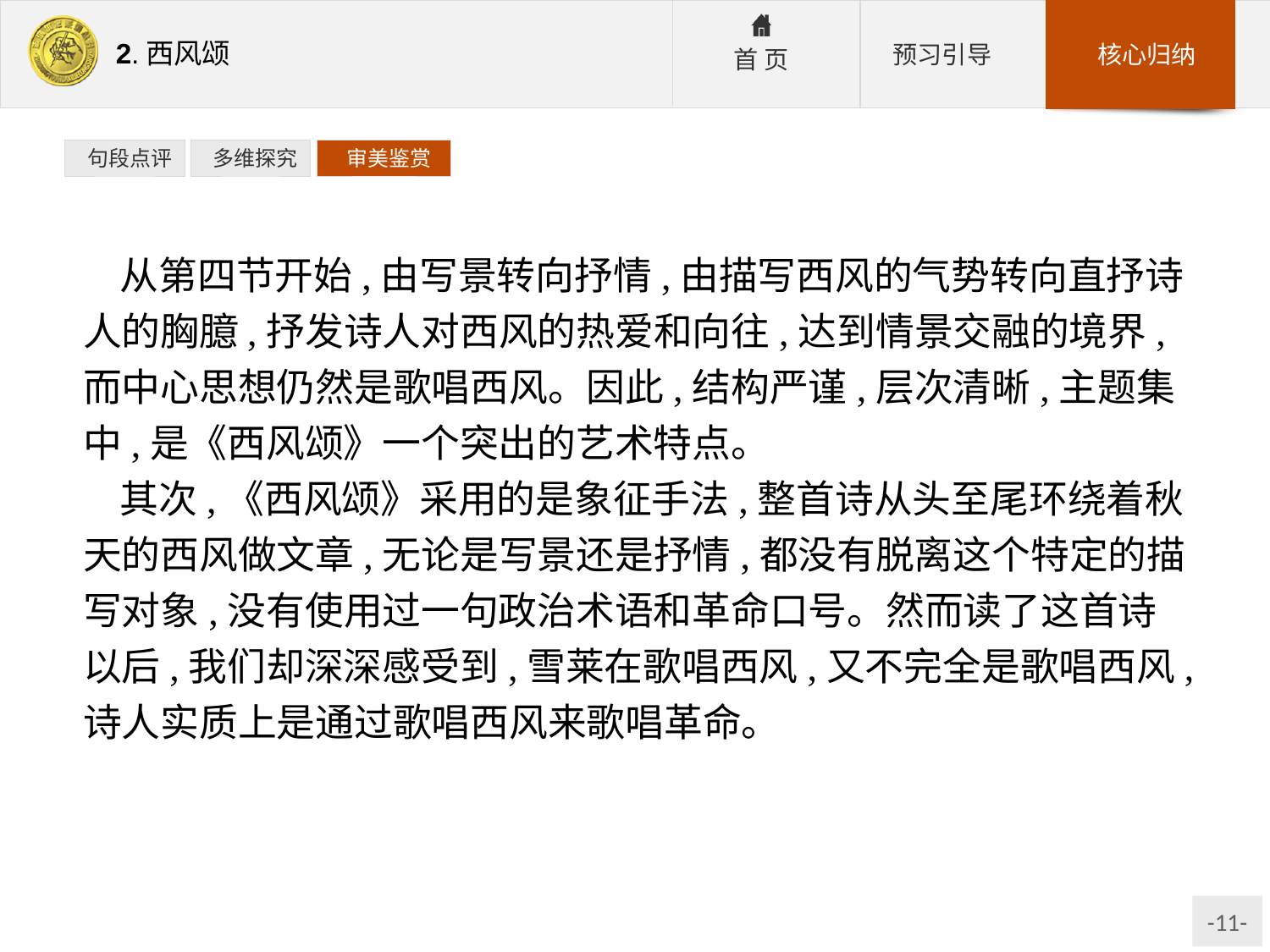

句段点评
 多维探究
 审美鉴赏
从第四节开始,由写景转向抒情,由描写西风的气势转向直抒诗人的胸臆,抒发诗人对西风的热爱和向往,达到情景交融的境界,而中心思想仍然是歌唱西风。因此,结构严谨,层次清晰,主题集中,是《西风颂》一个突出的艺术特点。
其次,《西风颂》采用的是象征手法,整首诗从头至尾环绕着秋天的西风做文章,无论是写景还是抒情,都没有脱离这个特定的描写对象,没有使用过一句政治术语和革命口号。然而读了这首诗以后,我们却深深感受到,雪莱在歌唱西风,又不完全是歌唱西风,诗人实质上是通过歌唱西风来歌唱革命。